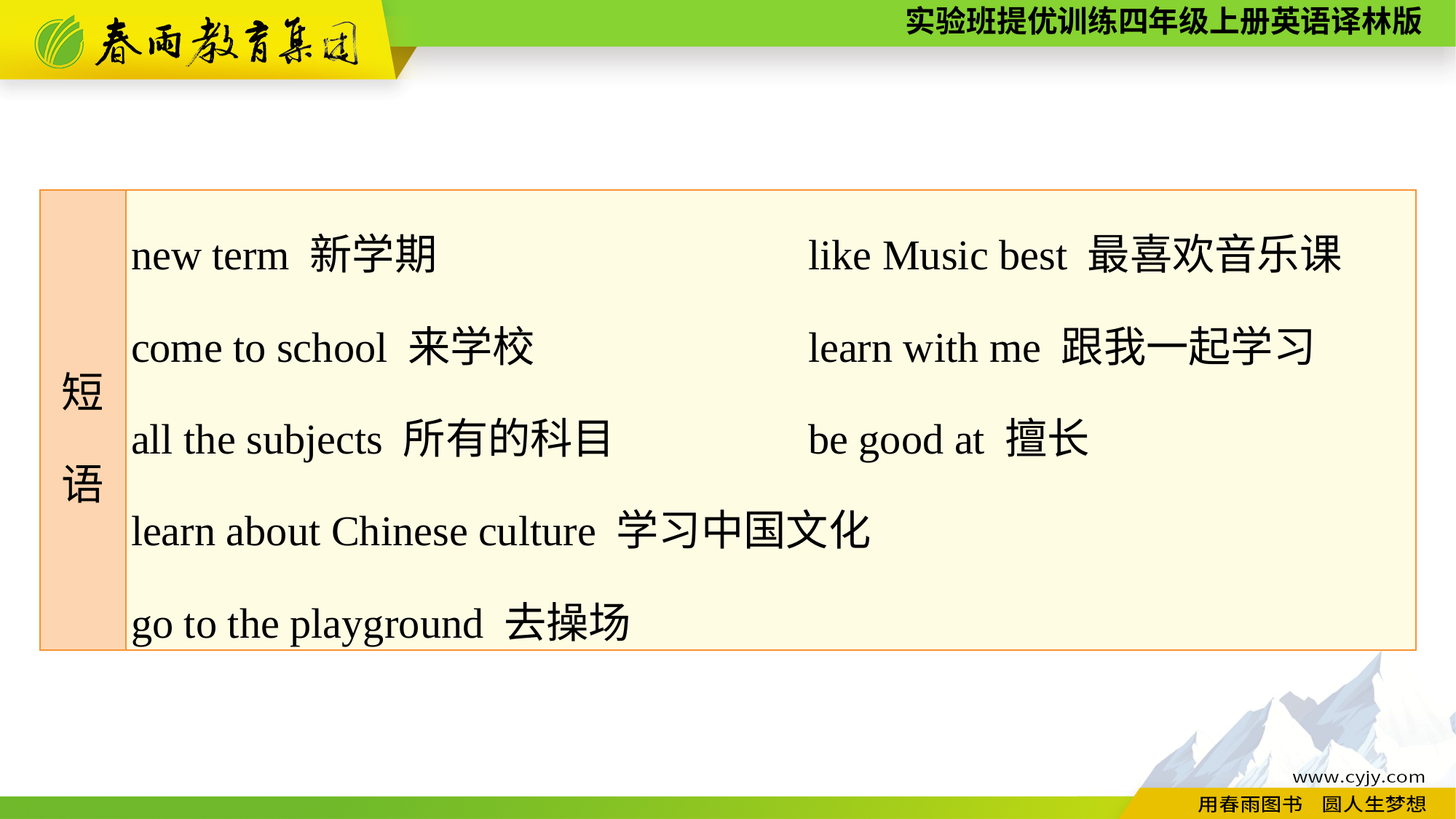

| 短 语 | new term 新学期 like Music best 最喜欢音乐课 come to school 来学校 learn with me 跟我一起学习 all the subjects 所有的科目 be good at 擅长 learn about Chinese culture 学习中国文化 go to the playground 去操场 |
| --- | --- |